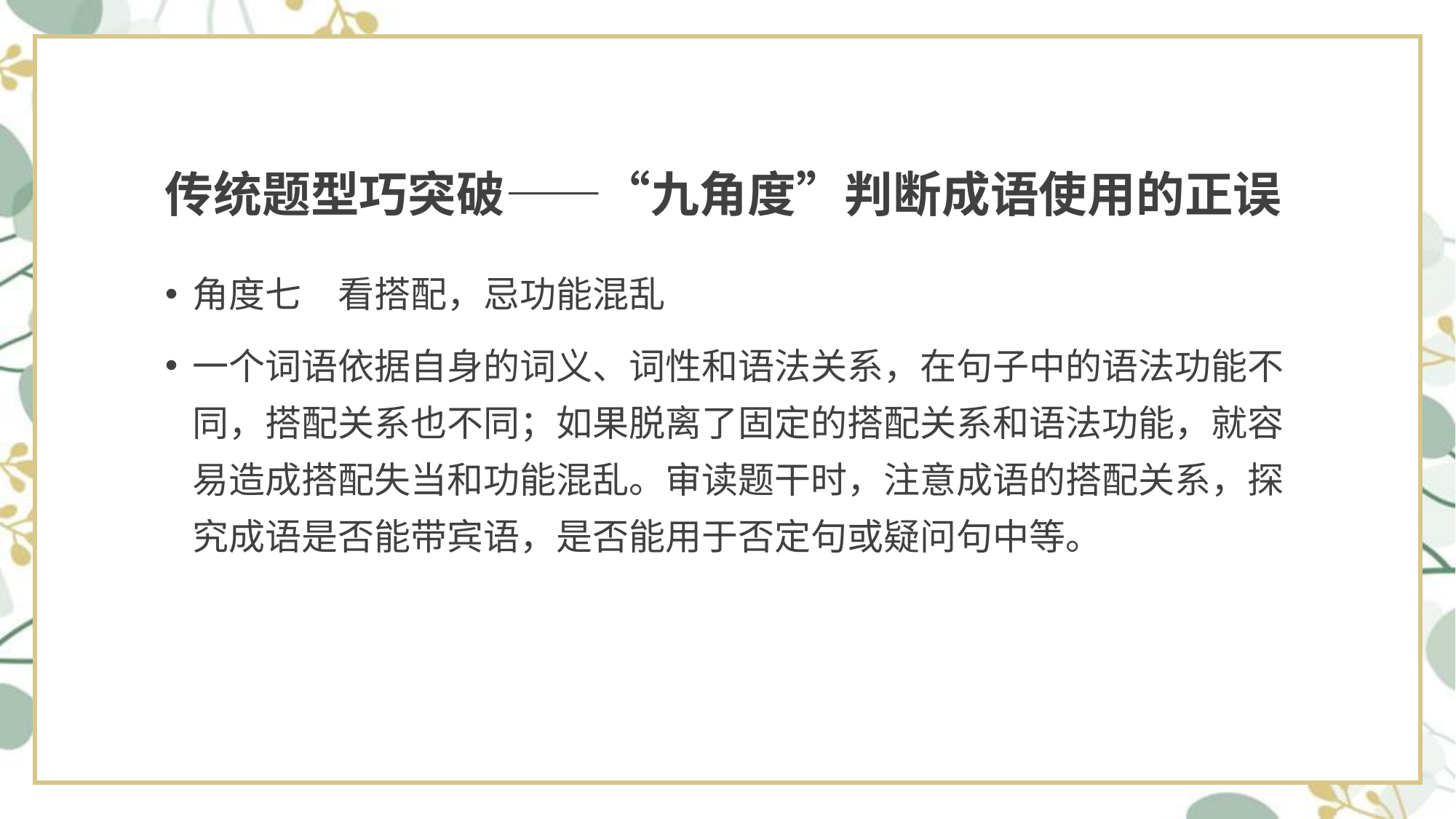

# 传统题型巧突破——“九角度”判断成语使用的正误
角度七　看搭配，忌功能混乱
一个词语依据自身的词义、词性和语法关系，在句子中的语法功能不同，搭配关系也不同；如果脱离了固定的搭配关系和语法功能，就容易造成搭配失当和功能混乱。审读题干时，注意成语的搭配关系，探究成语是否能带宾语，是否能用于否定句或疑问句中等。